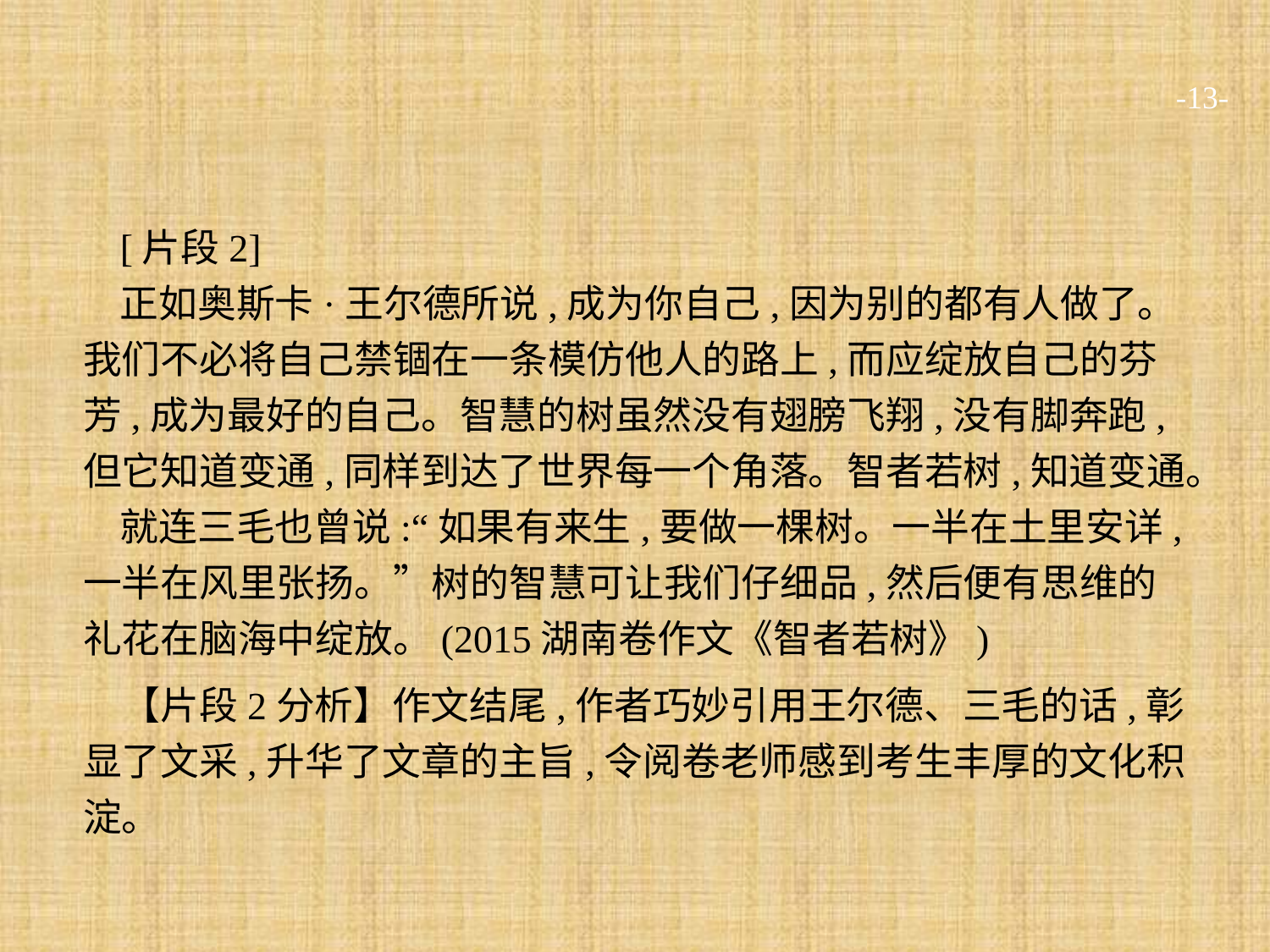

-13-
[片段2]
正如奥斯卡·王尔德所说,成为你自己,因为别的都有人做了。我们不必将自己禁锢在一条模仿他人的路上,而应绽放自己的芬芳,成为最好的自己。智慧的树虽然没有翅膀飞翔,没有脚奔跑,但它知道变通,同样到达了世界每一个角落。智者若树,知道变通。
就连三毛也曾说:“如果有来生,要做一棵树。一半在土里安详,一半在风里张扬。”树的智慧可让我们仔细品,然后便有思维的礼花在脑海中绽放。(2015湖南卷作文《智者若树》)
【片段2分析】作文结尾,作者巧妙引用王尔德、三毛的话,彰显了文采,升华了文章的主旨,令阅卷老师感到考生丰厚的文化积淀。